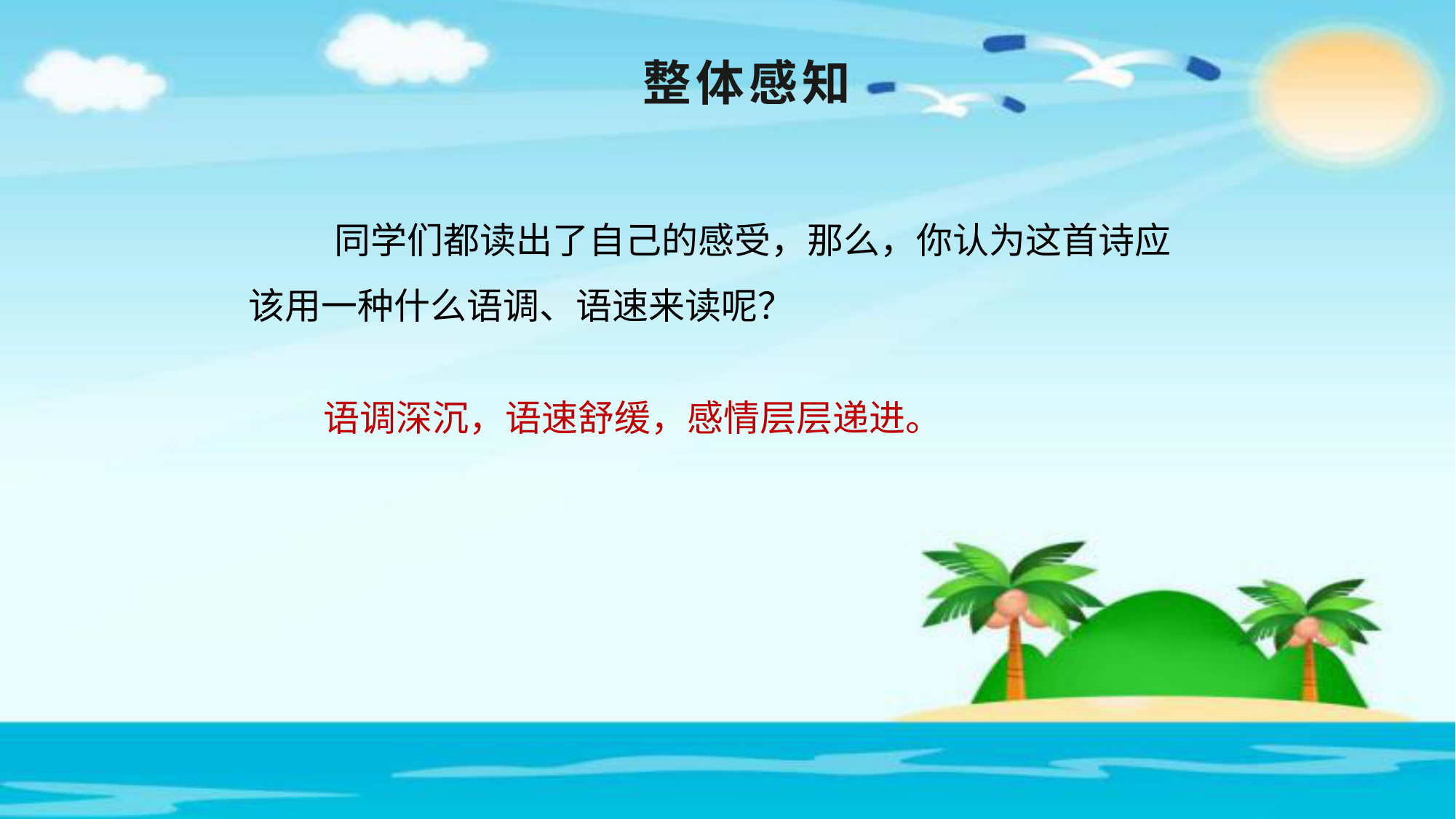

整体感知
同学们都读出了自己的感受，那么，你认为这首诗应该用一种什么语调、语速来读呢？
语调深沉，语速舒缓，感情层层递进。